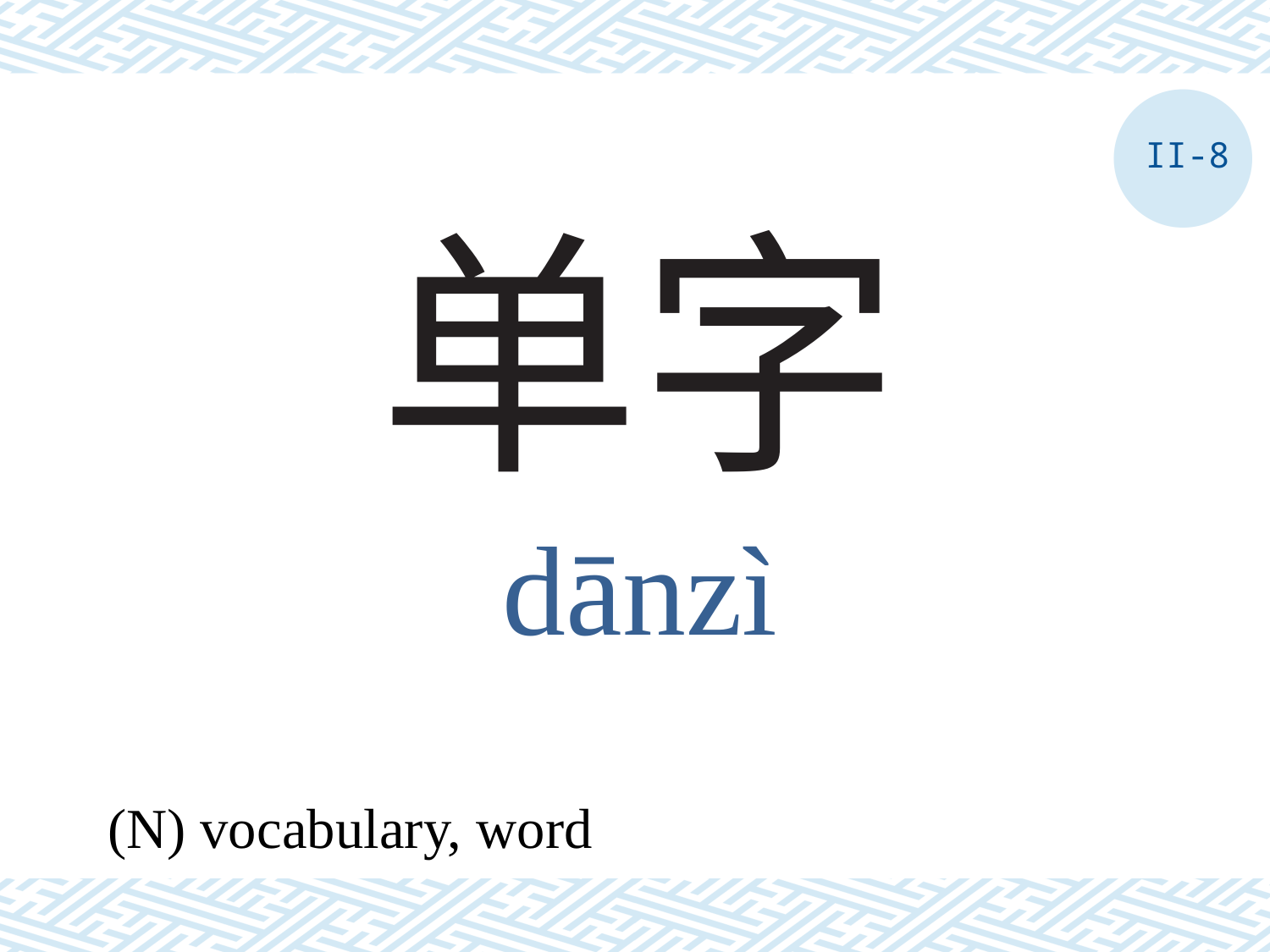

II-8

# 单字
dānzì
(N) vocabulary, word